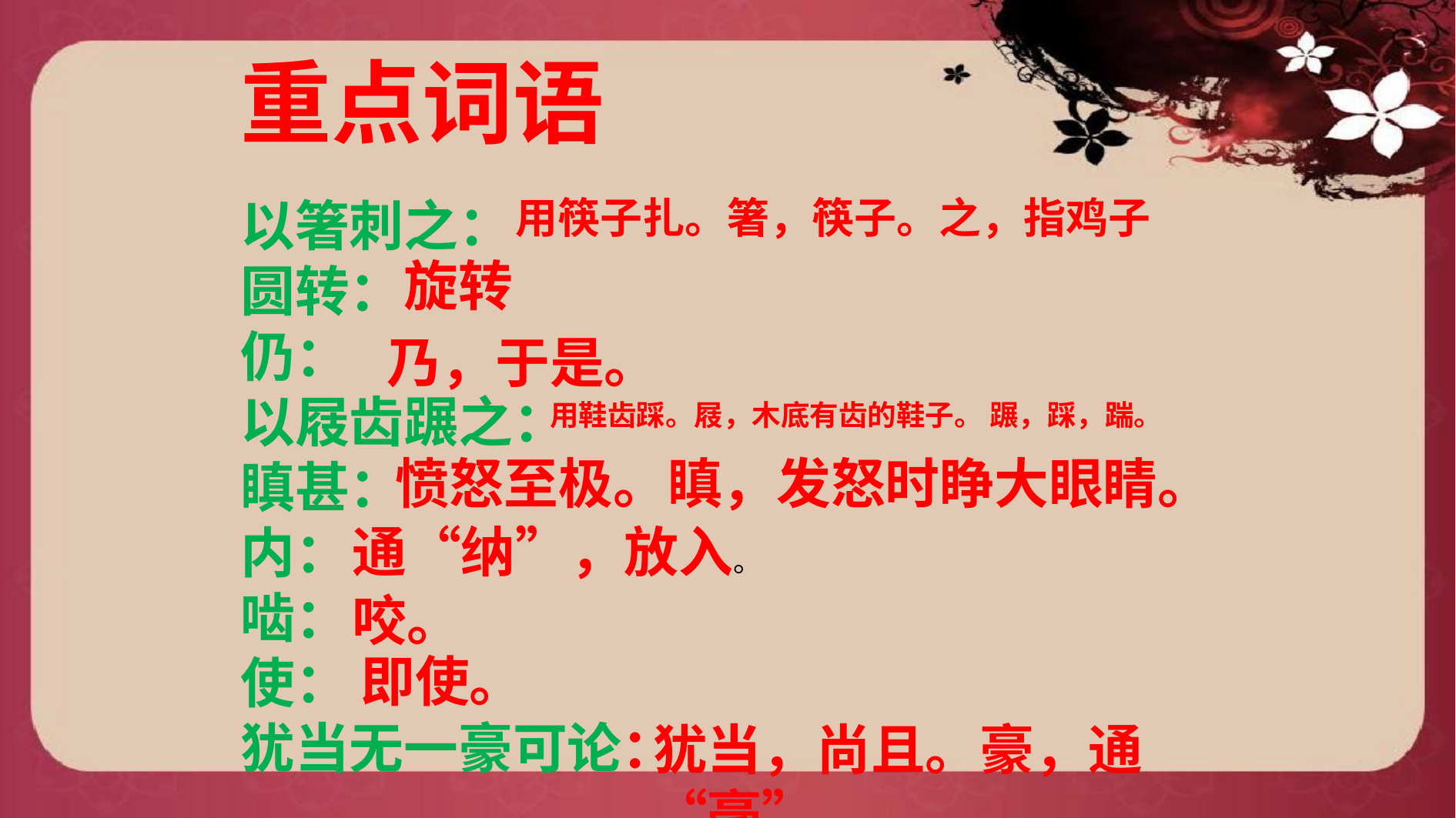

重点词语
以箸刺之：
圆转：
仍：
以屐齿蹍之：
瞋甚：
内：
啮：
使：
犹当无一豪可论：
用筷子扎。箸，筷子。之，指鸡子
旋转
乃，于是。
用鞋齿踩。屐，木底有齿的鞋子。 蹍，踩，踹。
愤怒至极。瞋，发怒时睁大眼睛。
通“纳”，放入。
咬。
即使。
犹当，尚且。豪，通“毫”